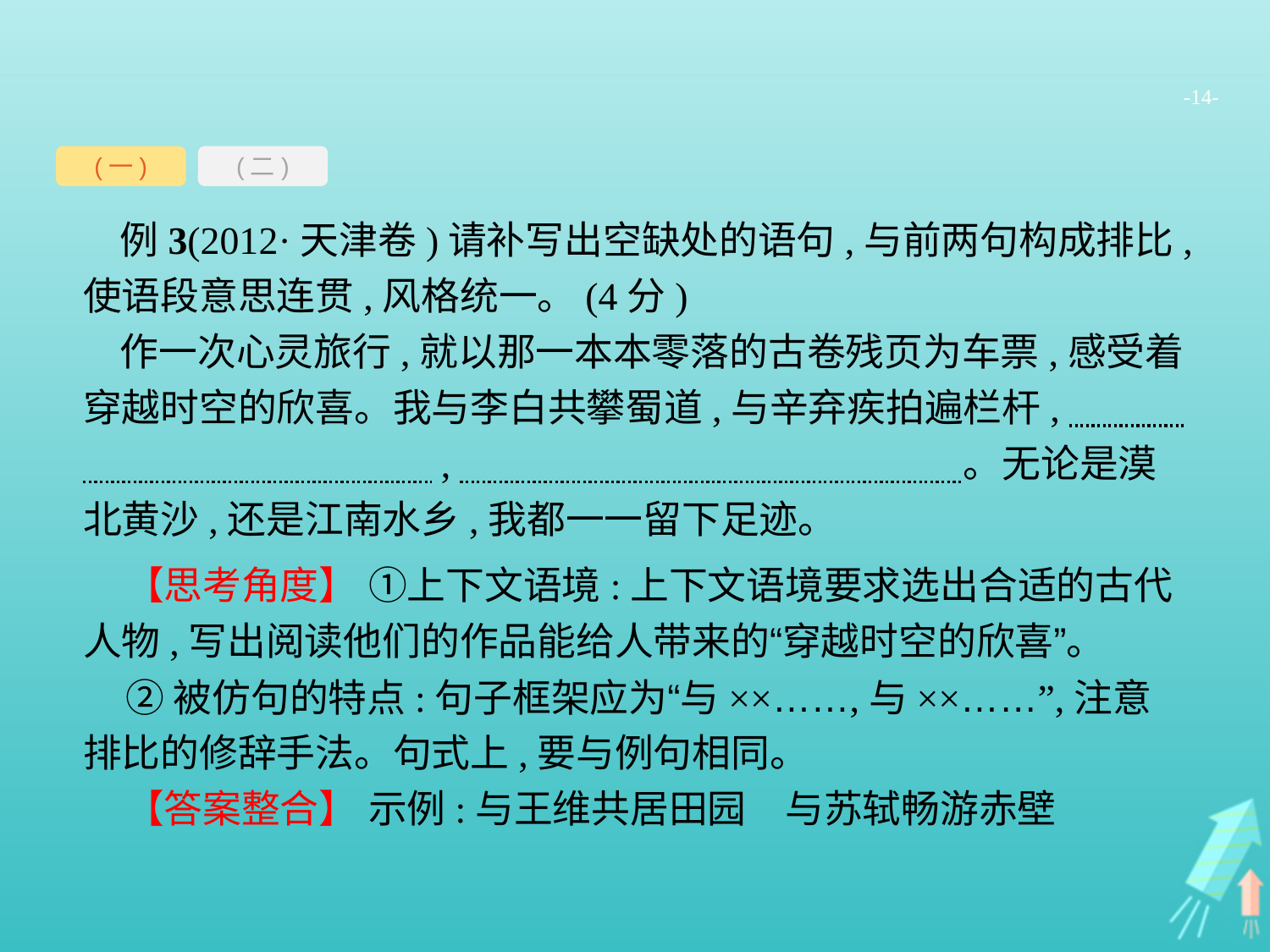

-14-
(一)
(二)
例3(2012·天津卷)请补写出空缺处的语句,与前两句构成排比,使语段意思连贯,风格统一。(4分)
作一次心灵旅行,就以那一本本零落的古卷残页为车票,感受着穿越时空的欣喜。我与李白共攀蜀道,与辛弃疾拍遍栏杆,　　　　　　　　　　　　,　　　　　　　　　　　　　。无论是漠北黄沙,还是江南水乡,我都一一留下足迹。
【思考角度】 ①上下文语境:上下文语境要求选出合适的古代人物,写出阅读他们的作品能给人带来的“穿越时空的欣喜”。
②被仿句的特点:句子框架应为“与××……,与××……”,注意排比的修辞手法。句式上,要与例句相同。
【答案整合】 示例:与王维共居田园　与苏轼畅游赤壁